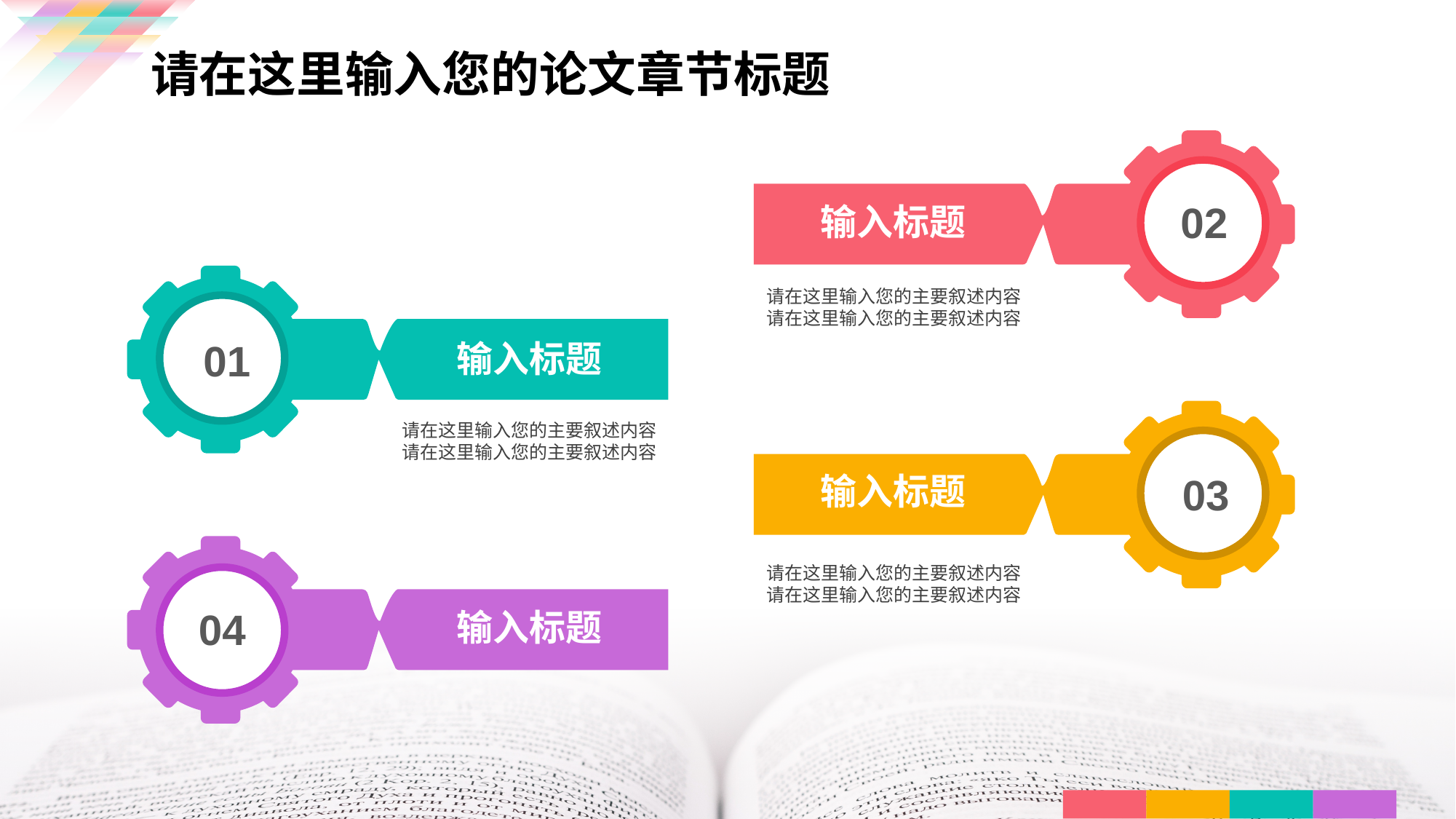

请在这里输入您的论文章节标题

02
输入标题

01
输入标题
请在这里输入您的主要叙述内容
请在这里输入您的主要叙述内容

输入标题
03
请在这里输入您的主要叙述内容
请在这里输入您的主要叙述内容

04
输入标题
请在这里输入您的主要叙述内容
请在这里输入您的主要叙述内容